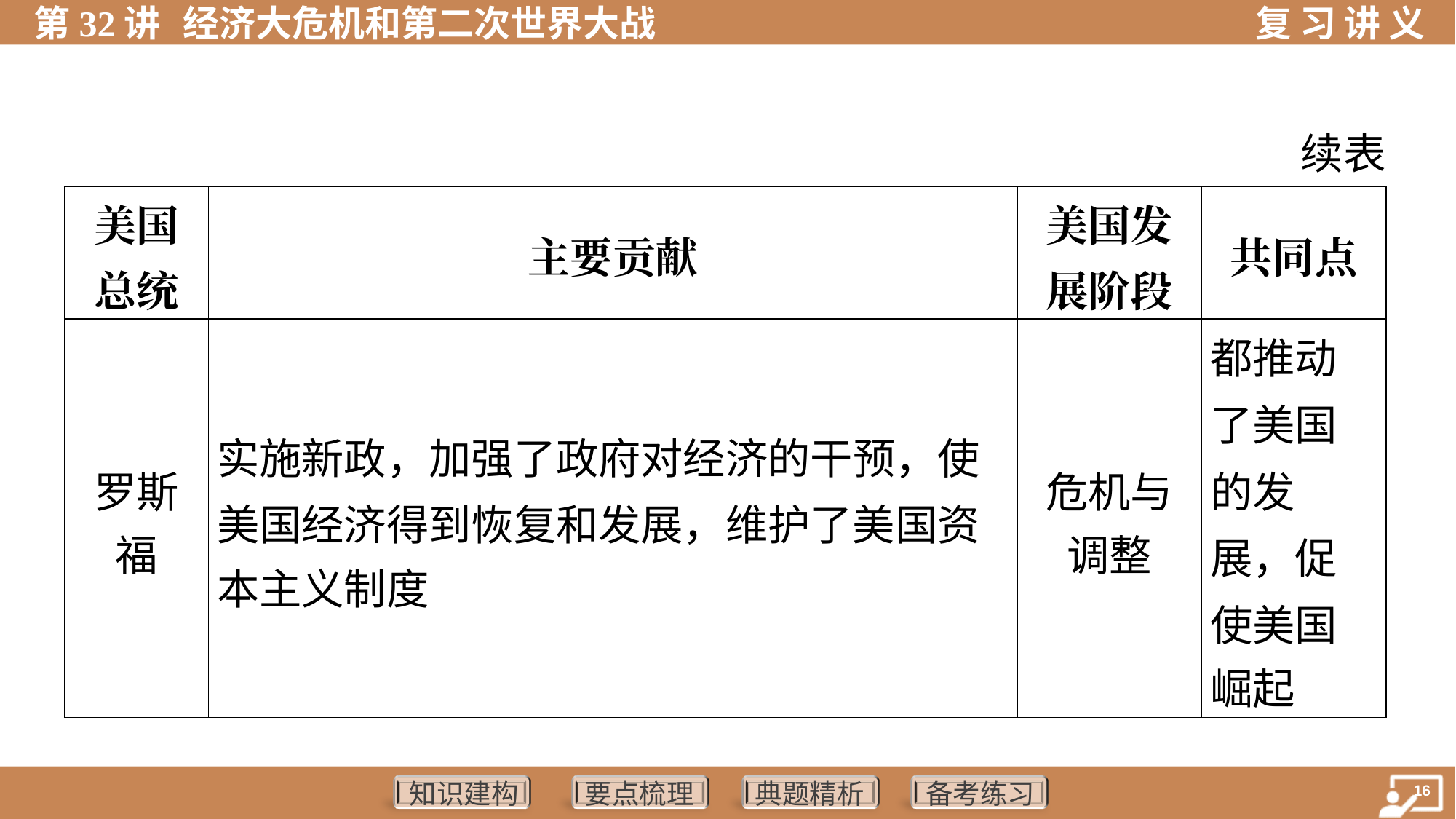

续表
| 美国 总统 | 主要贡献 | 美国发 展阶段 | 共同点 |
| --- | --- | --- | --- |
| 罗斯 福 | 实施新政，加强了政府对经济的干预，使 美国经济得到恢复和发展，维护了美国资 本主义制度 | 危机与 调整 | 都推动 了美国 的发 展，促 使美国 崛起 |